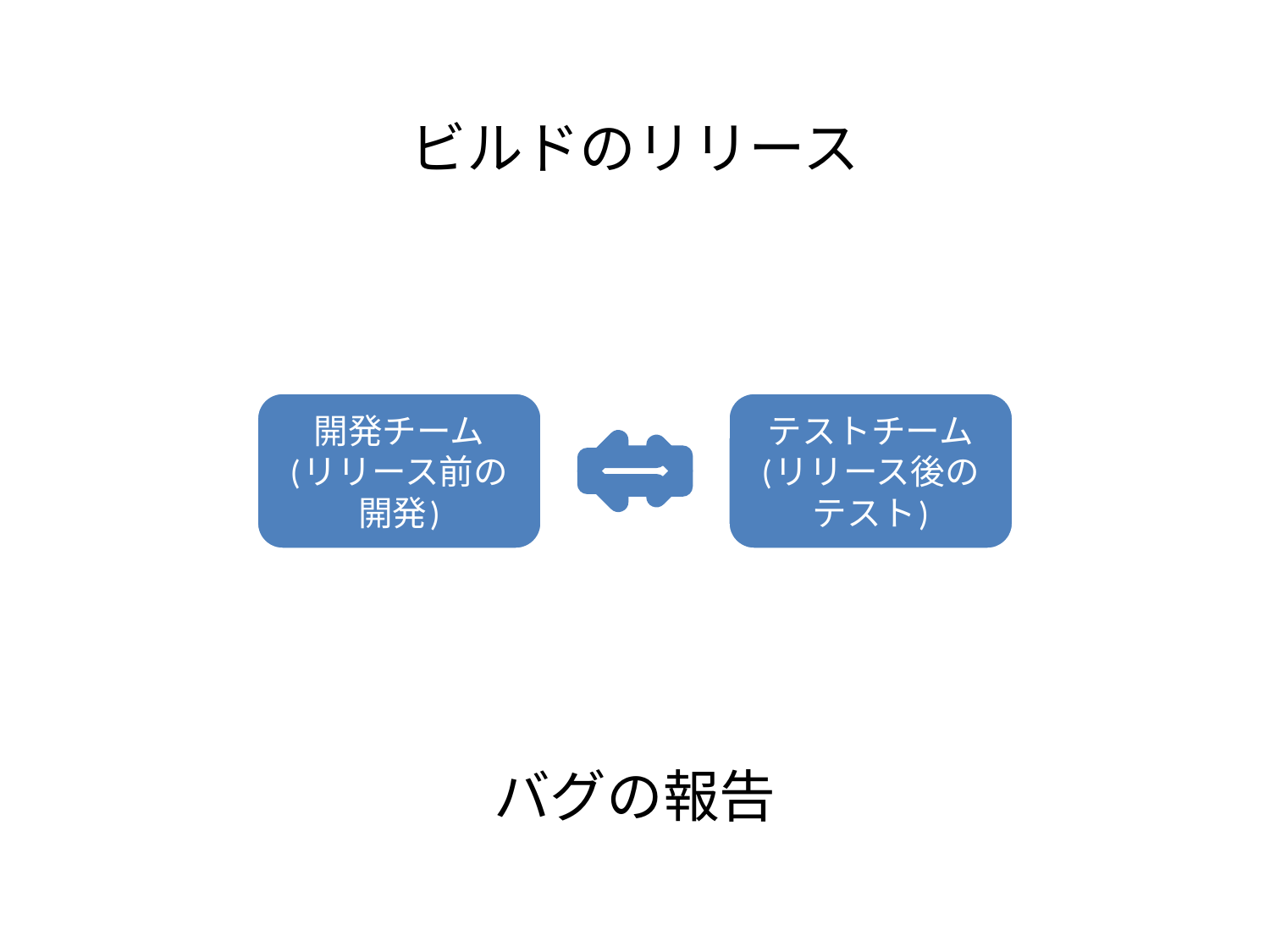

ビルドのリリース
開発チーム
(リリース前の開発)
テストチーム
(リリース後のテスト)
バグの報告